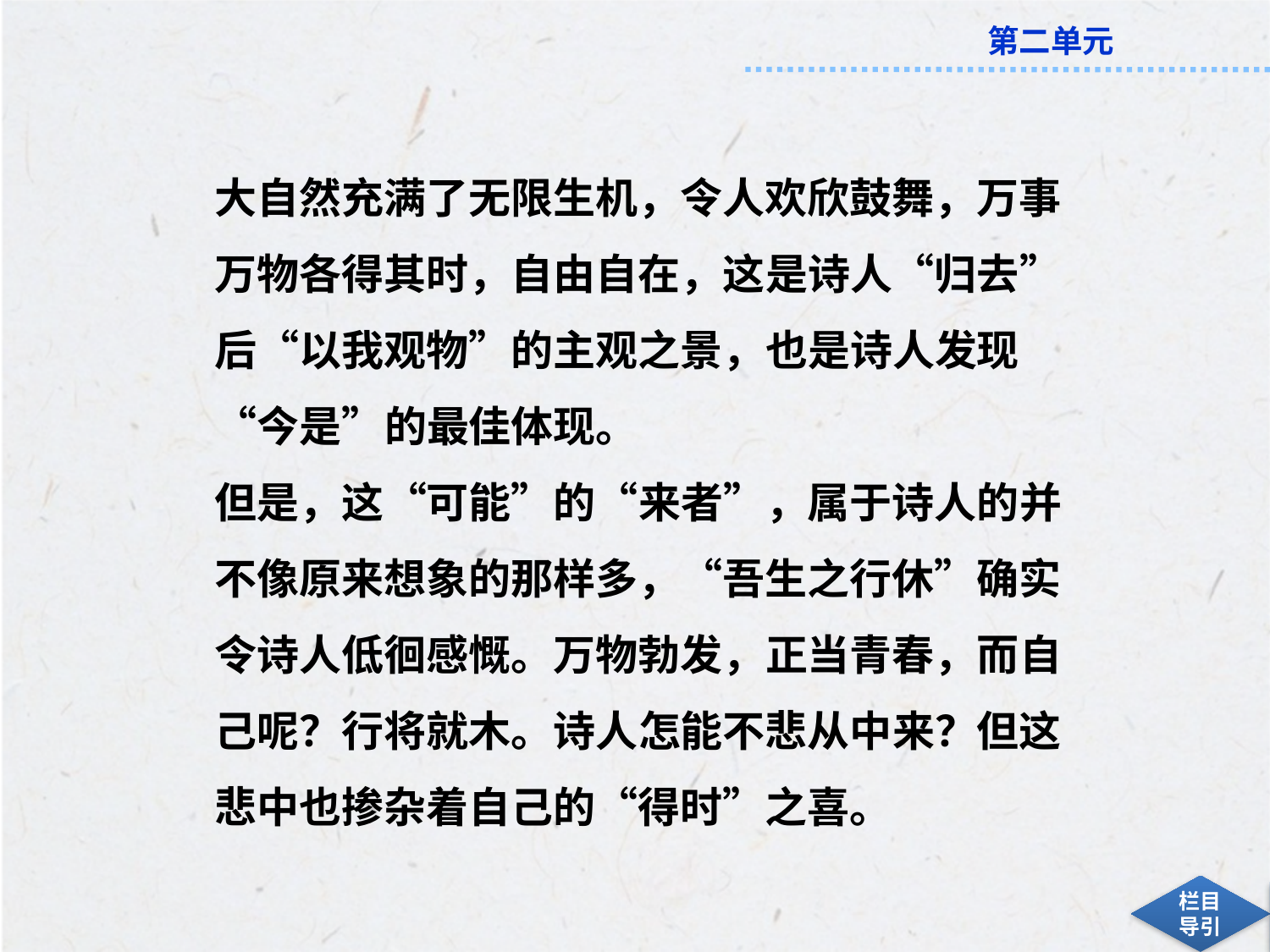

大自然充满了无限生机，令人欢欣鼓舞，万事万物各得其时，自由自在，这是诗人“归去”后“以我观物”的主观之景，也是诗人发现“今是”的最佳体现。
但是，这“可能”的“来者”，属于诗人的并不像原来想象的那样多，“吾生之行休”确实令诗人低徊感慨。万物勃发，正当青春，而自己呢？行将就木。诗人怎能不悲从中来？但这悲中也掺杂着自己的“得时”之喜。